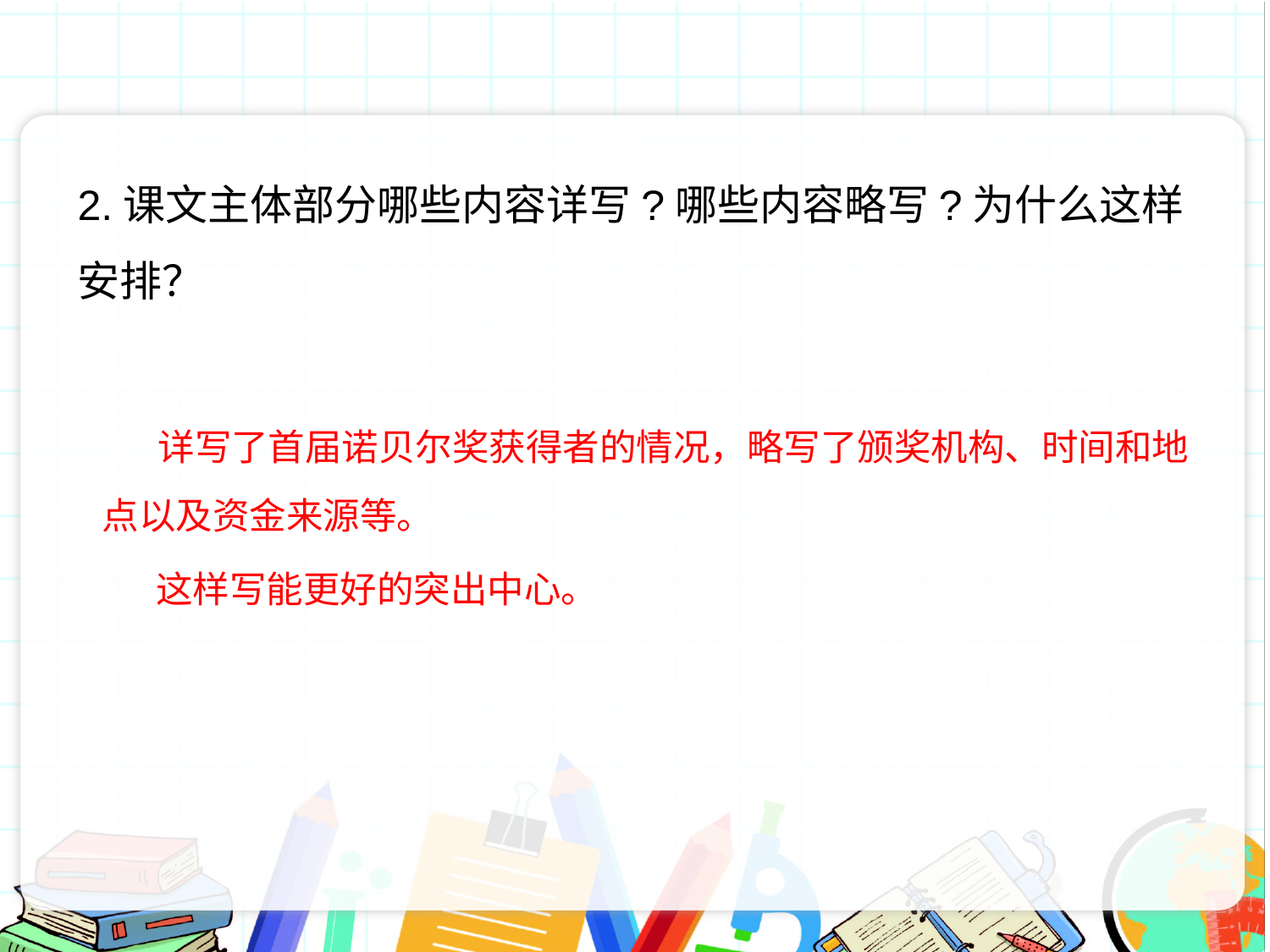

# 2.课文主体部分哪些内容详写?哪些内容略写?为什么这样安排？
         详写了首届诺贝尔奖获得者的情况，略写了颁奖机构、时间和地点以及资金来源等。
           这样写能更好的突出中心。